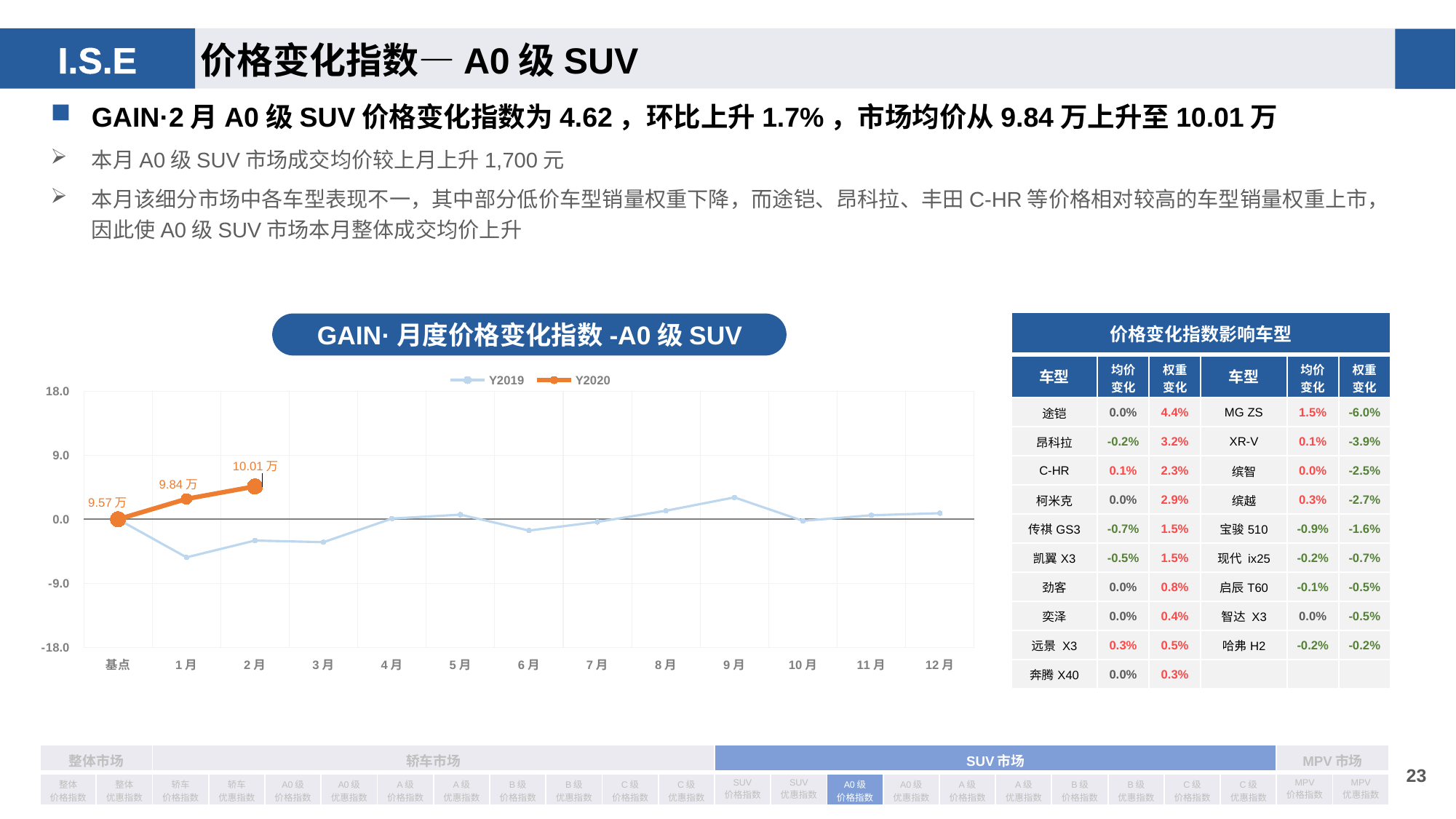

价格变化指数—A0级SUV
GAIN·2月A0级SUV价格变化指数为4.62，环比上升1.7%，市场均价从9.84万上升至10.01万
本月A0级SUV市场成交均价较上月上升1,700元
本月该细分市场中各车型表现不一，其中部分低价车型销量权重下降，而途铠、昂科拉、丰田C-HR等价格相对较高的车型销量权重上市，因此使A0级SUV市场本月整体成交均价上升
| 价格变化指数影响车型 |  |  |  |  |  |
| --- | --- | --- | --- | --- | --- |
| 车型 | 均价 变化 | 权重 变化 | 车型 | 均价 变化 | 权重变化 |
| 途铠 | 0.0% | 4.4% | MG ZS | 1.5% | -6.0% |
| 昂科拉 | -0.2% | 3.2% | XR-V | 0.1% | -3.9% |
| C-HR | 0.1% | 2.3% | 缤智 | 0.0% | -2.5% |
| 柯米克 | 0.0% | 2.9% | 缤越 | 0.3% | -2.7% |
| 传祺GS3 | -0.7% | 1.5% | 宝骏510 | -0.9% | -1.6% |
| 凯翼X3 | -0.5% | 1.5% | 现代 ix25 | -0.2% | -0.7% |
| 劲客 | 0.0% | 0.8% | 启辰T60 | -0.1% | -0.5% |
| 奕泽 | 0.0% | 0.4% | 智达 X3 | 0.0% | -0.5% |
| 远景 X3 | 0.3% | 0.5% | 哈弗H2 | -0.2% | -0.2% |
| 奔腾X40 | 0.0% | 0.3% |  |  |  |
GAIN·月度价格变化指数-A0级SUV

### Chart

| Category | Y2019 | Y2020 |
|---|---|---|
| 基点 | 0.0 | 0.0 |
| 1月 | -5.35 | 2.86 |
| 2月 | -2.99 | 4.62 |
| 3月 | -3.22 | None |
| 4月 | 0.1 | None |
| 5月 | 0.65 | None |
| 6月 | -1.59 | None |
| 7月 | -0.37 | None |
| 8月 | 1.2 | None |
| 9月 | 3.08 | None |
| 10月 | -0.22 | None |
| 11月 | 0.57 | None |
| 12月 | 0.86 | None |
| 整体市场 |  | 轿车市场 |  |  |  |  |  |  |  |  |  | SUV市场 |  |  |  |  |  |  |  |  |  | MPV市场 |  |
| --- | --- | --- | --- | --- | --- | --- | --- | --- | --- | --- | --- | --- | --- | --- | --- | --- | --- | --- | --- | --- | --- | --- | --- |
| 整体 价格指数 | 整体 优惠指数 | 轿车 价格指数 | 轿车 优惠指数 | A0级 价格指数 | A0级 优惠指数 | A级 价格指数 | A级 优惠指数 | B级 价格指数 | B级 优惠指数 | C级 价格指数 | C级 优惠指数 | SUV 价格指数 | SUV 优惠指数 | A0级 价格指数 | A0级 优惠指数 | A级 价格指数 | A级 优惠指数 | B级 价格指数 | B级 优惠指数 | C级 价格指数 | C级 优惠指数 | MPV 价格指数 | MPV 优惠指数 |
23